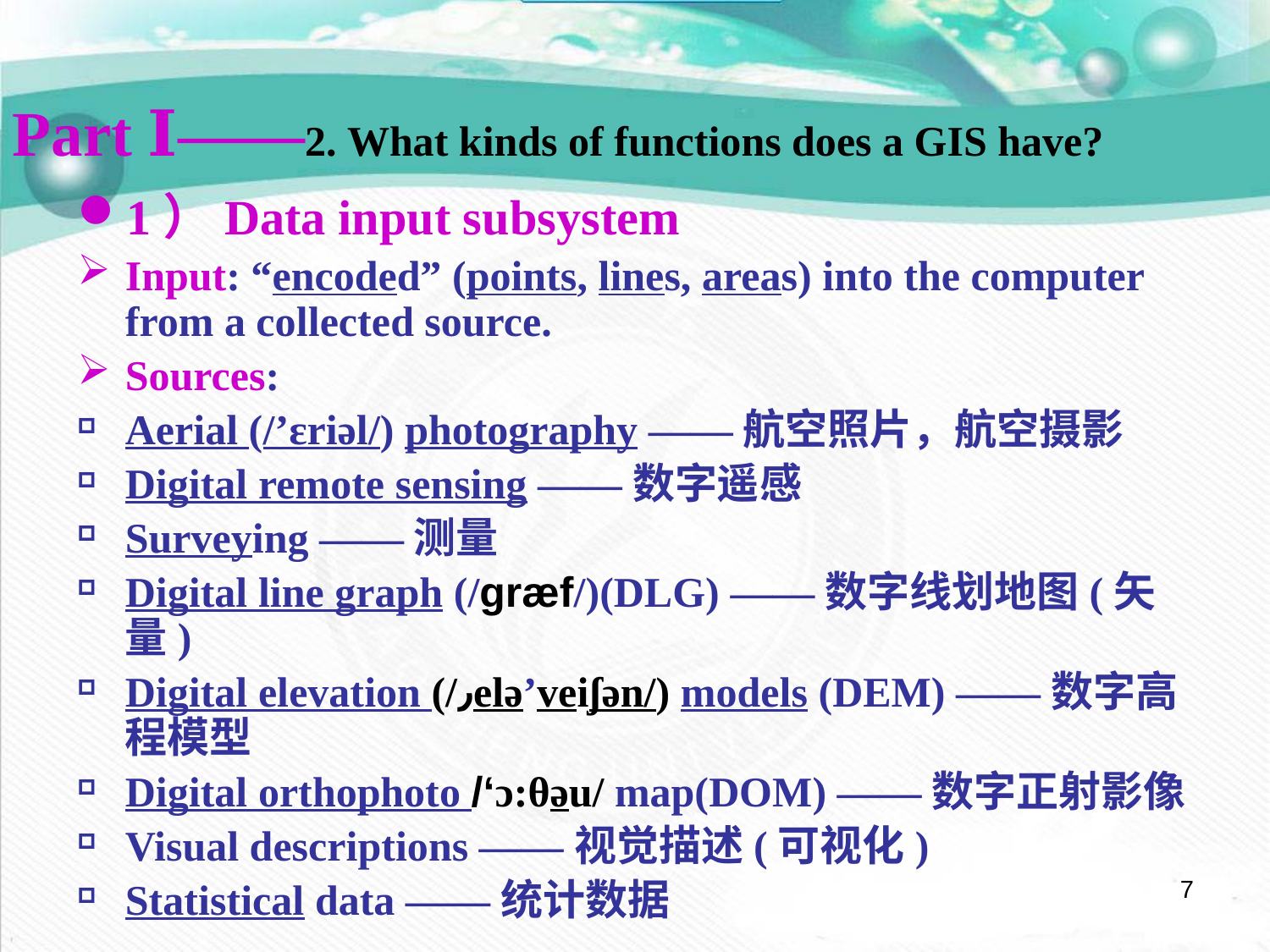

Part Ⅰ——2. What kinds of functions does a GIS have?
1）Data input subsystem
Input: “encoded” (points, lines, areas) into the computer from a collected source.
Sources:
Aerial (/’ɛriəl/) photography ——航空照片，航空摄影
Digital remote sensing ——数字遥感
Surveying ——测量
Digital line graph (/ɡræf/)(DLG) ——数字线划地图(矢量)
Digital elevation (/٫elə’veiʃən/) models (DEM) ——数字高程模型
Digital orthophoto /‘ɔ:θəu/ map(DOM) ——数字正射影像
Visual descriptions ——视觉描述(可视化)
Statistical data ——统计数据
7